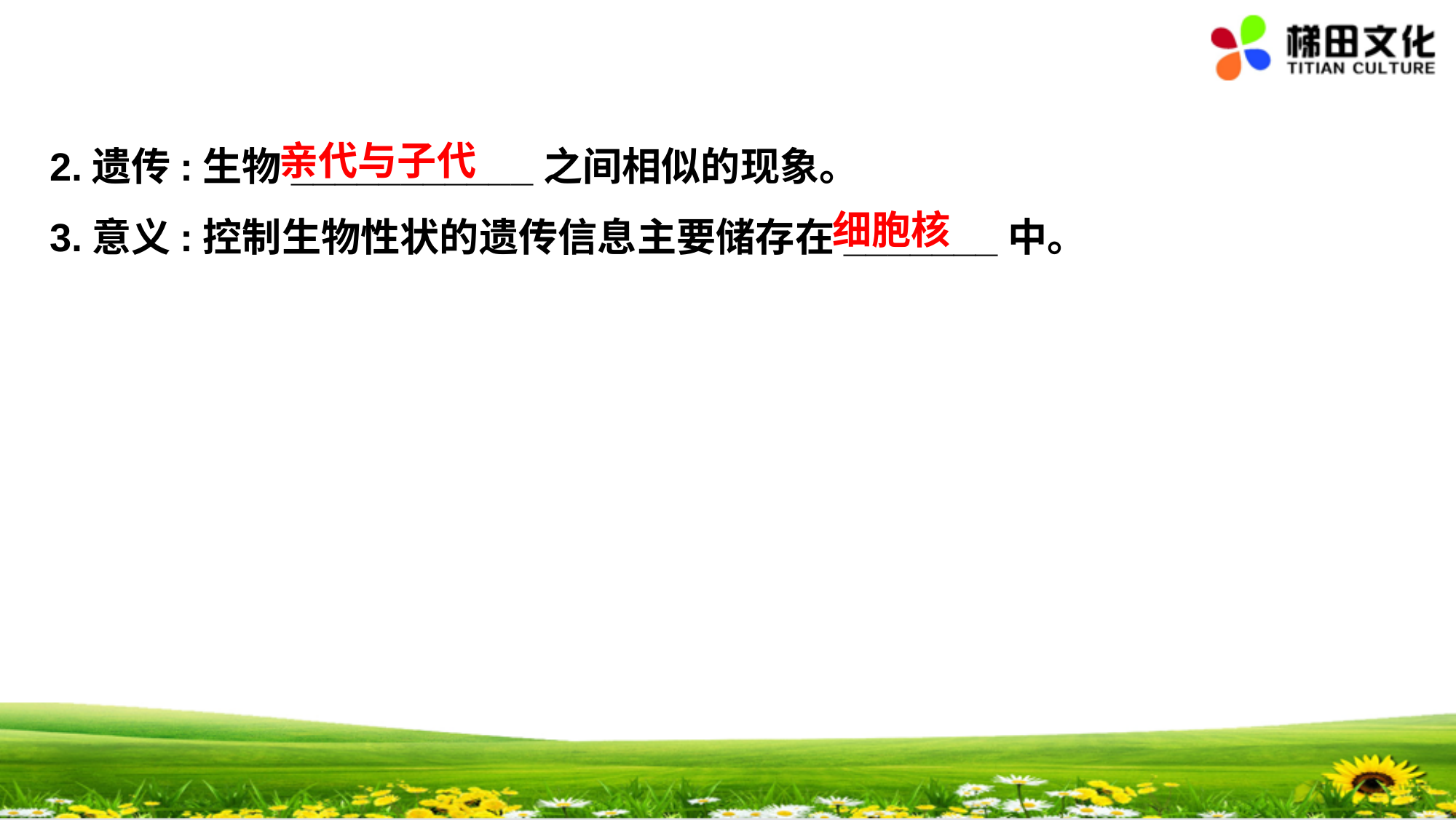

亲代与子代
2.遗传:生物___________之间相似的现象。
3.意义:控制生物性状的遗传信息主要储存在_______中。
细胞核